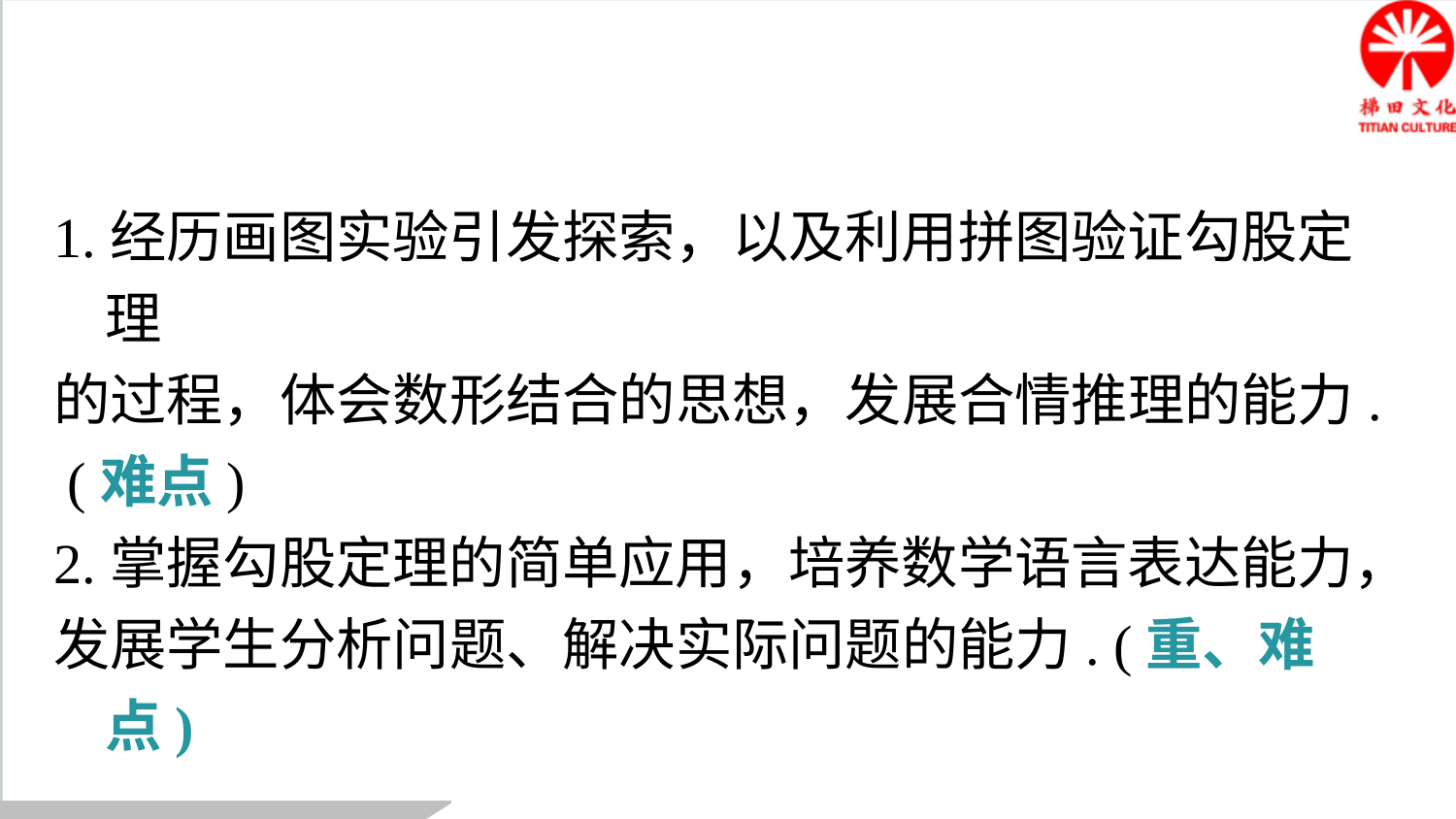

1.经历画图实验引发探索，以及利用拼图验证勾股定理
的过程，体会数形结合的思想，发展合情推理的能力.
 (难点)
2.掌握勾股定理的简单应用，培养数学语言表达能力，
发展学生分析问题、解决实际问题的能力. (重、难点)